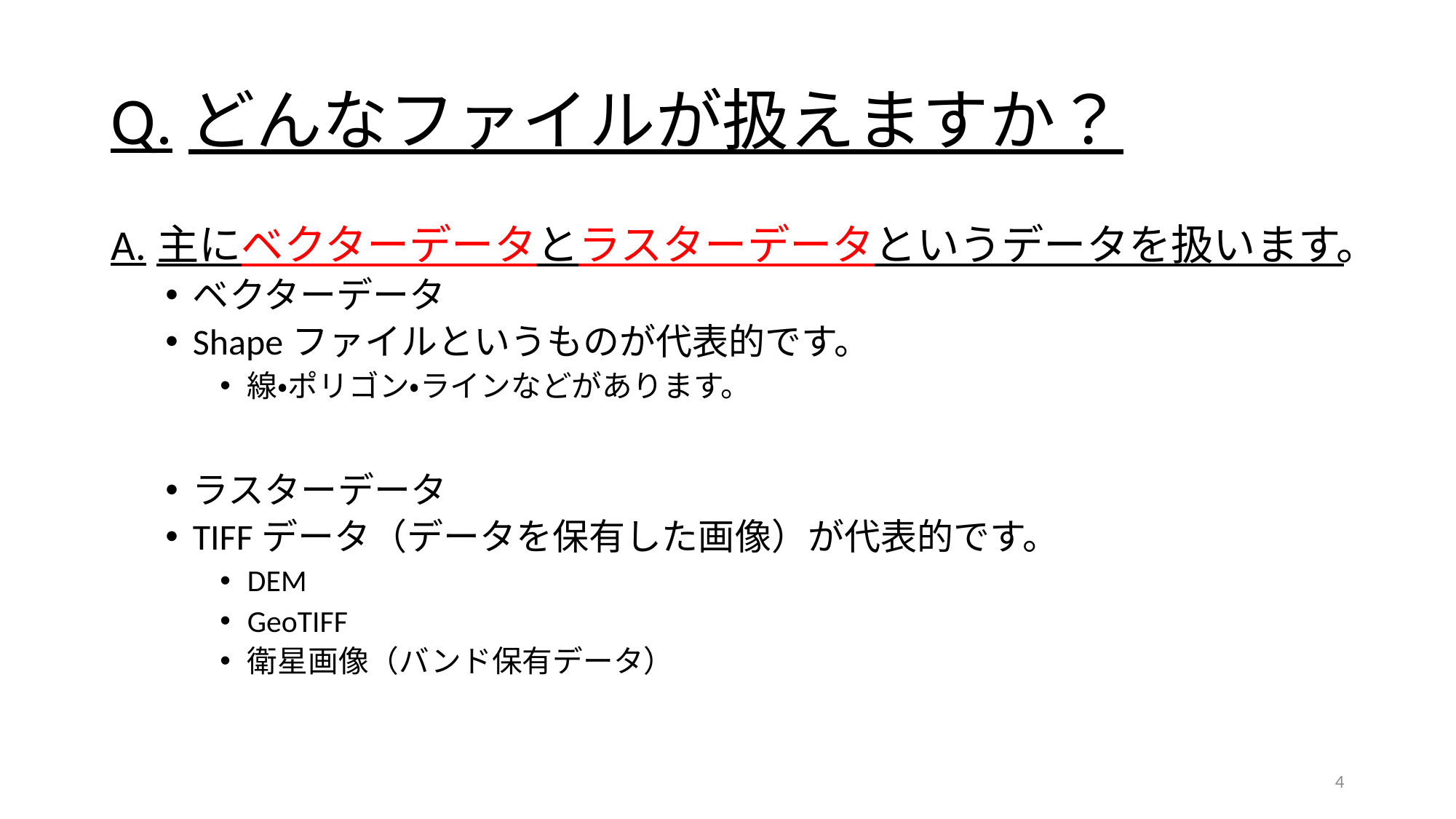

# Q.どんなファイルが扱えますか？
A.主にベクターデータとラスターデータというデータを扱います。
ベクターデータ
Shapeファイルというものが代表的です。
線・ポリゴン・ラインなどがあります。

ラスターデータ
TIFFデータ（データを保有した画像）が代表的です。
DEM
GeoTIFF
衛星画像（バンド保有データ）
4